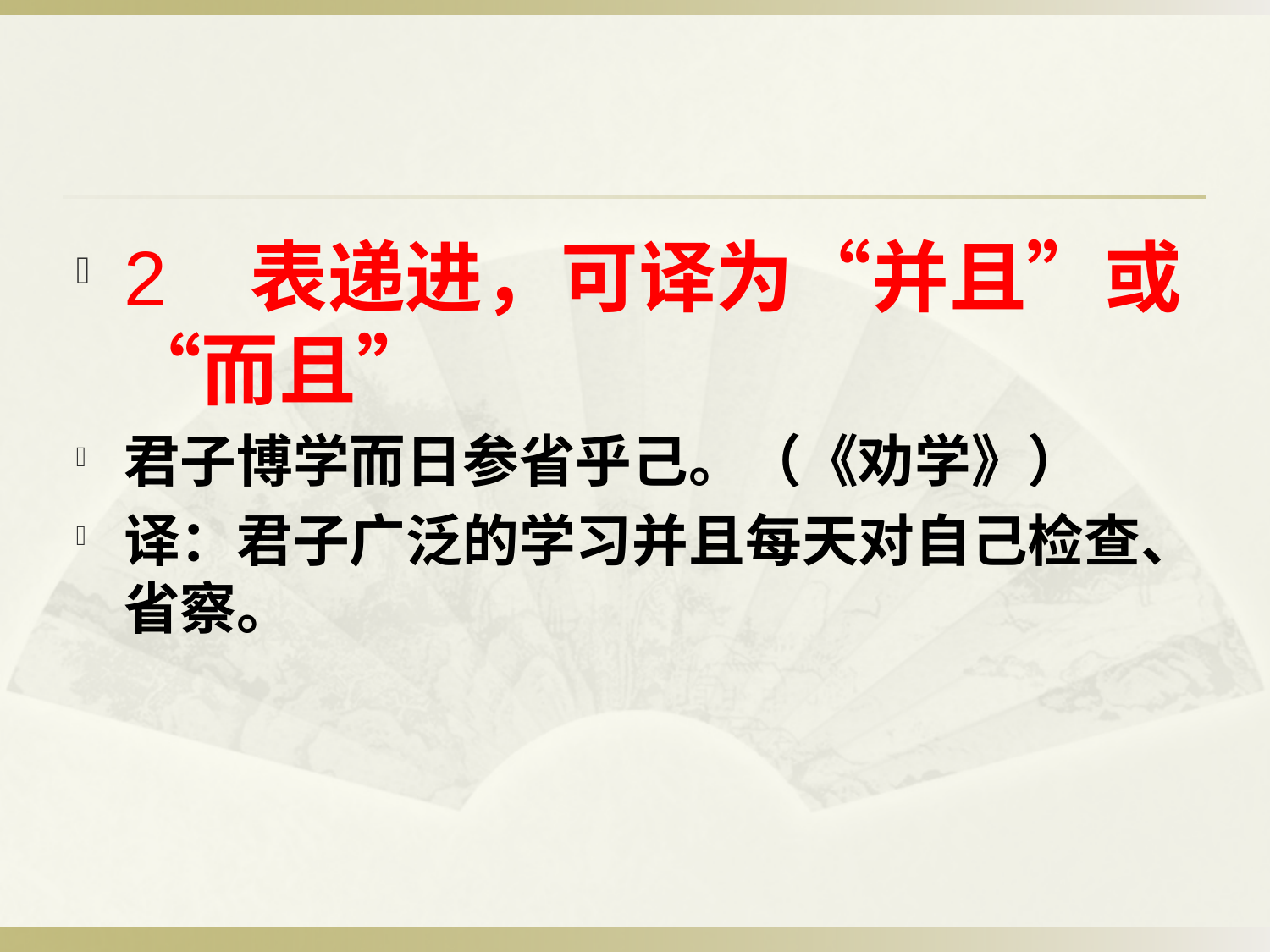

#
2   表递进，可译为“并且”或“而且”
君子博学而日参省乎己。（《劝学》）
译：君子广泛的学习并且每天对自己检查、省察。